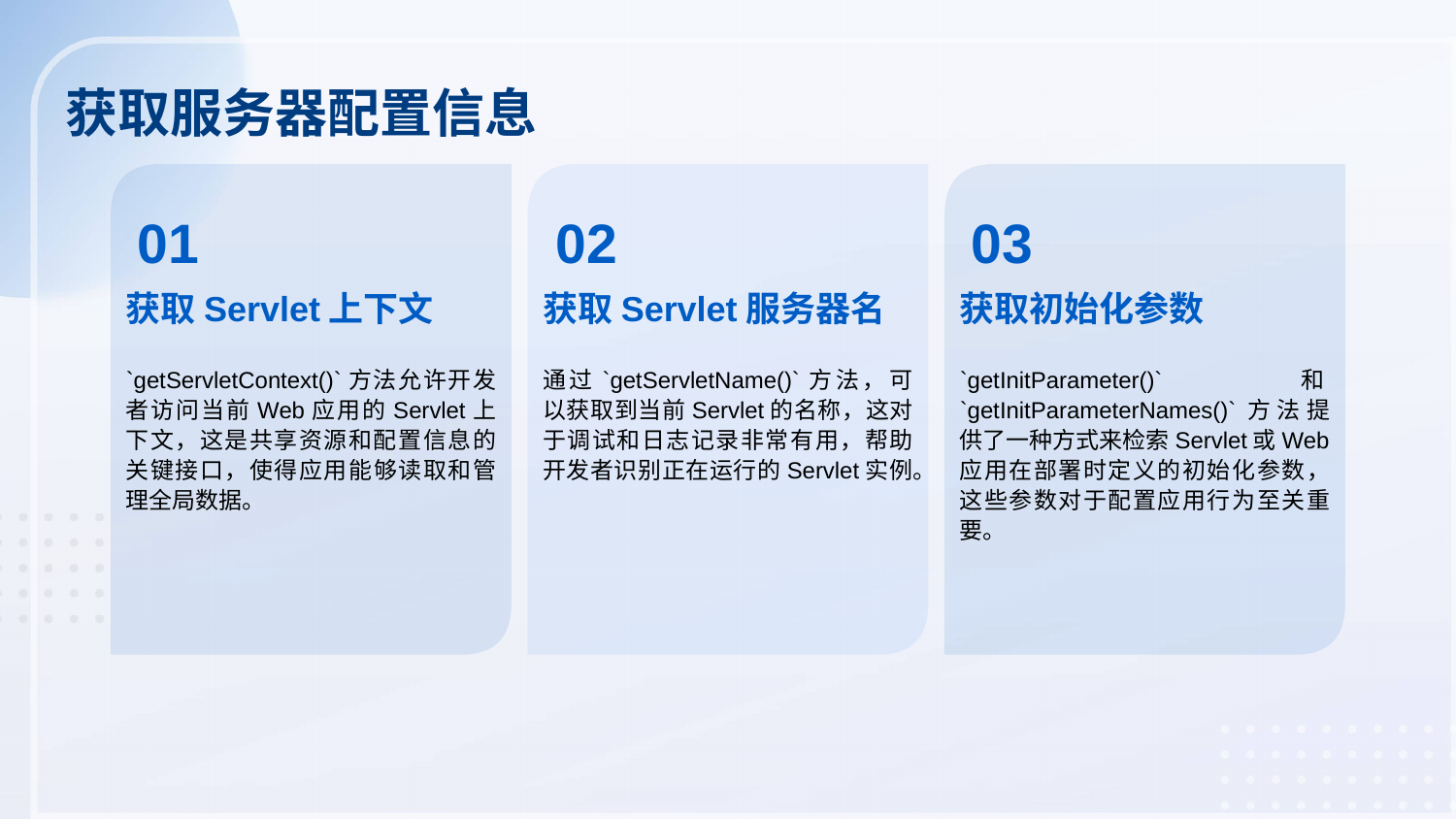

获取服务器配置信息

01
02
03
获取Servlet上下文
获取Servlet服务器名
获取初始化参数
`getServletContext()`方法允许开发者访问当前Web应用的Servlet上下文，这是共享资源和配置信息的关键接口，使得应用能够读取和管理全局数据。
通过`getServletName()`方法，可以获取到当前Servlet的名称，这对于调试和日志记录非常有用，帮助开发者识别正在运行的Servlet实例。
`getInitParameter()`和`getInitParameterNames()`方法提供了一种方式来检索Servlet或Web应用在部署时定义的初始化参数，这些参数对于配置应用行为至关重要。